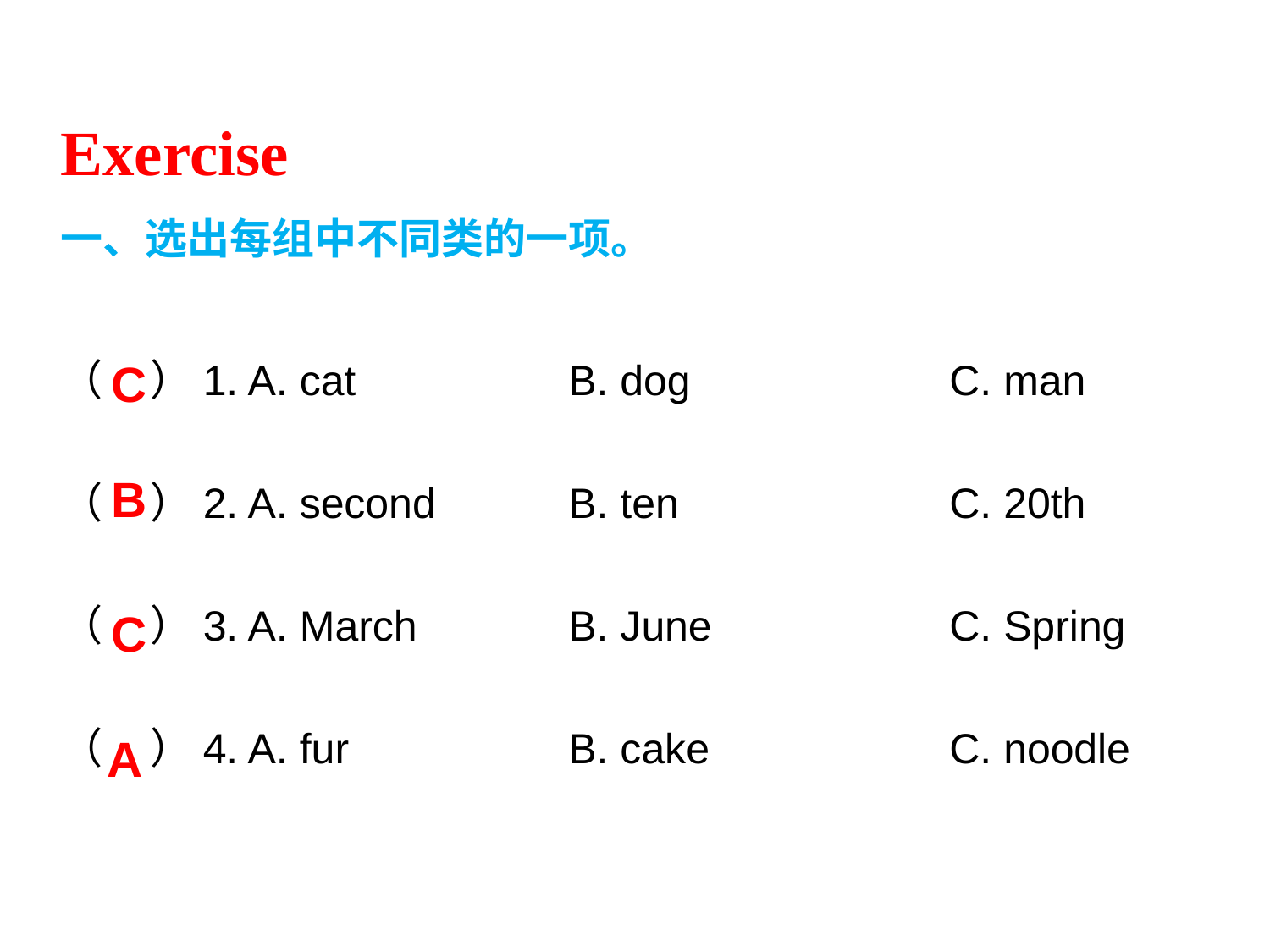

Exercise
一、选出每组中不同类的一项。
（     ）1. A. cat        	B. dog     		C. man
（     ）2. A. second    	B. ten     		C. 20th
（     ）3. A. March    	B. June    		C. Spring
（     ）4. A. fur        	B. cake    		C. noodle
C
B
C
A